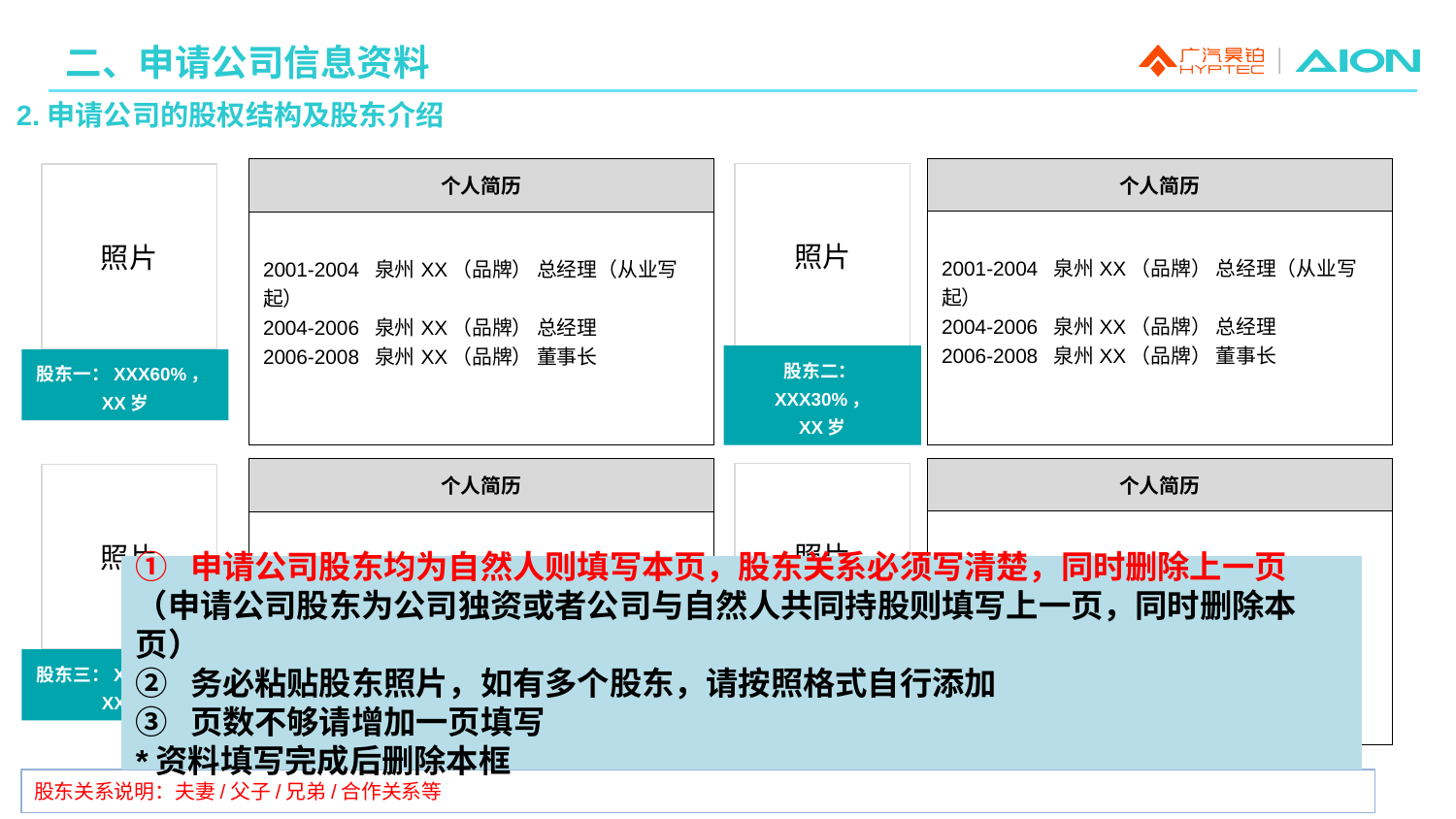

二、申请公司信息资料
2.申请公司的股权结构及股东介绍
| 个人简历 |
| --- |
| 2001-2004 泉州XX（品牌） 总经理（从业写起） 2004-2006 泉州XX（品牌） 总经理 2006-2008 泉州XX（品牌） 董事长 |
| 个人简历 |
| --- |
| 2001-2004 泉州XX（品牌） 总经理（从业写起） 2004-2006 泉州XX（品牌） 总经理 2006-2008 泉州XX（品牌） 董事长 |
照片
照片
股东二：XXX30%，
XX岁
股东一：XXX60%，XX岁
| 个人简历 |
| --- |
| 2001-2004 泉州XX（品牌） 总经理（从业写起） 2004-2006 泉州XX（品牌） 总经理 2006-2008 泉州XX（品牌） 董事长 |
| 个人简历 |
| --- |
| 2001-2004 泉州XX（品牌） 总经理（从业写起） 2004-2006 泉州XX（品牌） 总经理 2006-2008 泉州XX（品牌） 董事长 |
照片
照片
①  申请公司股东均为自然人则填写本页，股东关系必须写清楚，同时删除上一页 （申请公司股东为公司独资或者公司与自然人共同持股则填写上一页，同时删除本页）
②  务必粘贴股东照片，如有多个股东，请按照格式自行添加
③  页数不够请增加一页填写
*资料填写完成后删除本框
股东四：XXX5%，
XX岁
股东三：XXX50%，XX岁
股东关系说明：夫妻/父子/兄弟/合作关系等